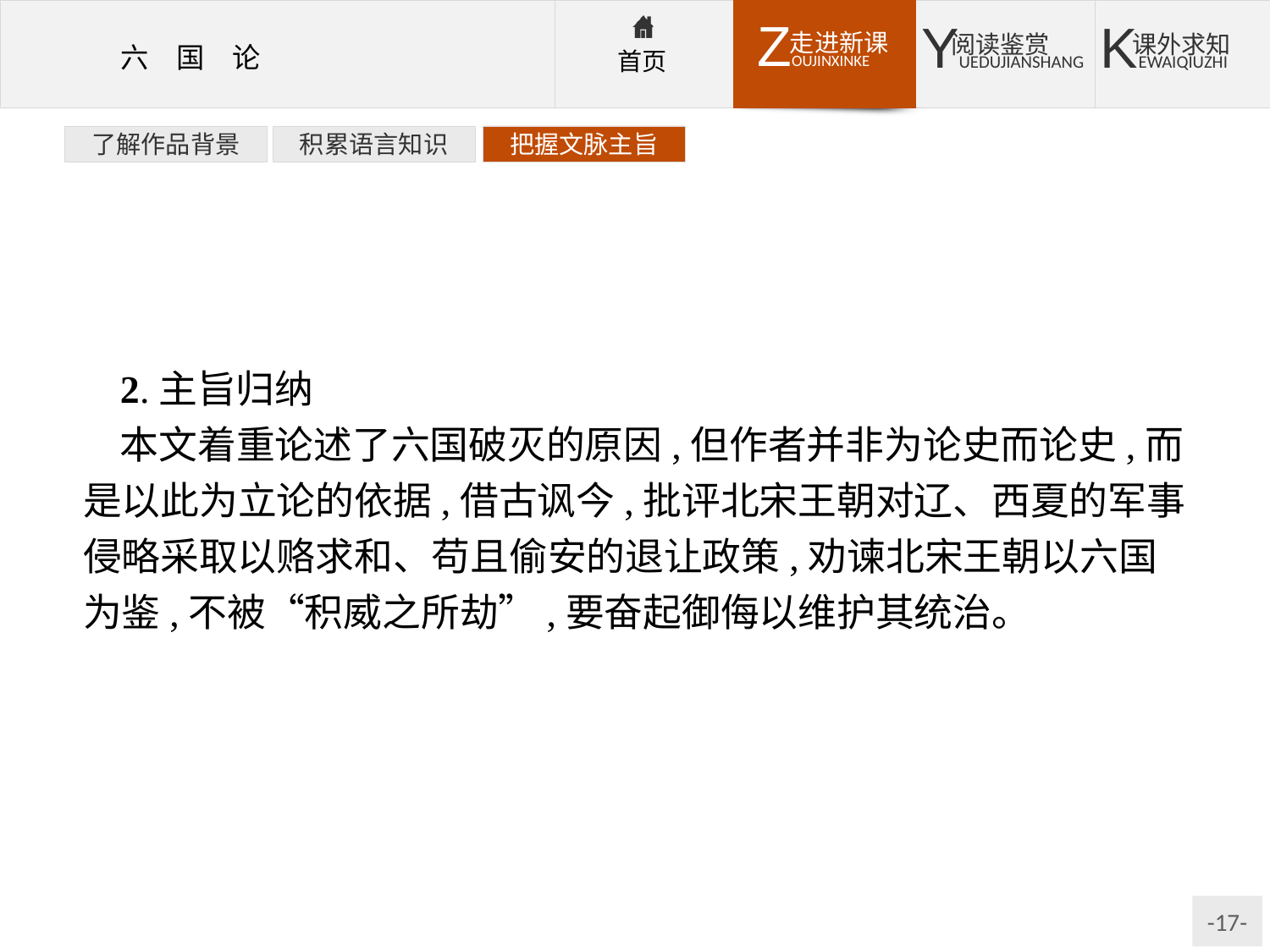

了解作品背景
积累语言知识
把握文脉主旨
2.主旨归纳
本文着重论述了六国破灭的原因,但作者并非为论史而论史,而是以此为立论的依据,借古讽今,批评北宋王朝对辽、西夏的军事侵略采取以赂求和、苟且偷安的退让政策,劝谏北宋王朝以六国为鉴,不被“积威之所劫”,要奋起御侮以维护其统治。